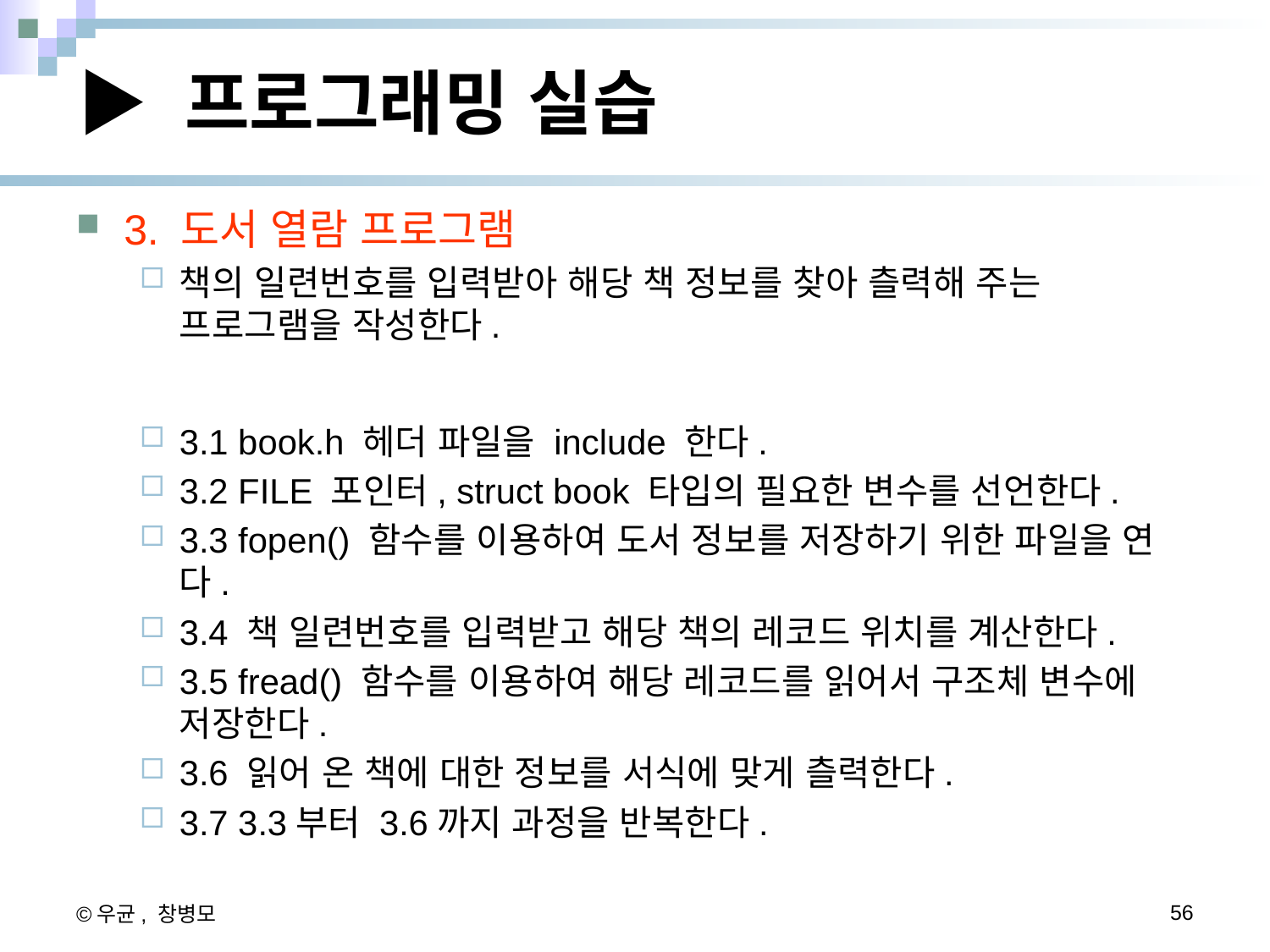

# ▶ 프로그래밍 실습
3. 도서 열람 프로그램
책의 일련번호를 입력받아 해당 책 정보를 찾아 츨력해 주는 프로그램을 작성한다.

3.1 book.h 헤더 파일을 include 한다.
3.2 FILE 포인터, struct book 타입의 필요한 변수를 선언한다.
3.3 fopen() 함수를 이용하여 도서 정보를 저장하기 위한 파일을 연다.
3.4 책 일련번호를 입력받고 해당 책의 레코드 위치를 계산한다.
3.5 fread() 함수를 이용하여 해당 레코드를 읽어서 구조체 변수에 저장한다.
3.6 읽어 온 책에 대한 정보를 서식에 맞게 츨력한다.
3.7 3.3부터 3.6까지 과정을 반복한다.
©우균, 창병모
56